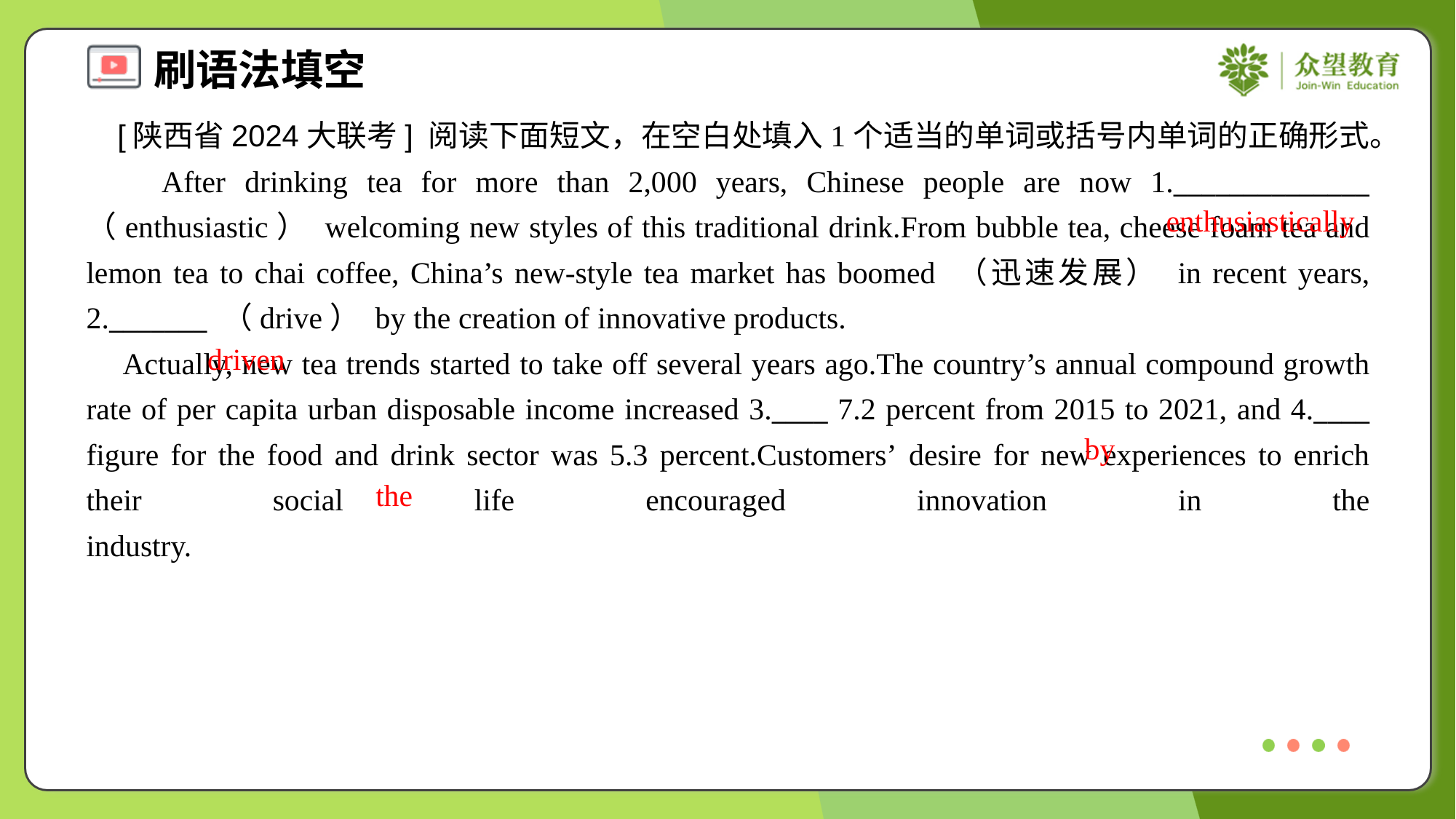

[陕西省2024大联考] 阅读下面短文，在空白处填入1个适当的单词或括号内单词的正确形式。
    After drinking tea for more than 2,000 years, Chinese people are now 1.______________ （enthusiastic） welcoming new styles of this traditional drink.From bubble tea, cheese foam tea and lemon tea to chai coffee, China’s new-style tea market has boomed （迅速发展） in recent years, 2._______ （drive） by the creation of innovative products.
    Actually, new tea trends started to take off several years ago.The country’s annual compound growth rate of per capita urban disposable income increased 3.____ 7.2 percent from 2015 to 2021, and 4.____ figure for the food and drink sector was 5.3 percent.Customers’ desire for new experiences to enrich their social life encouraged innovation in the industry.#1.2
enthusiastically
driven
by
the